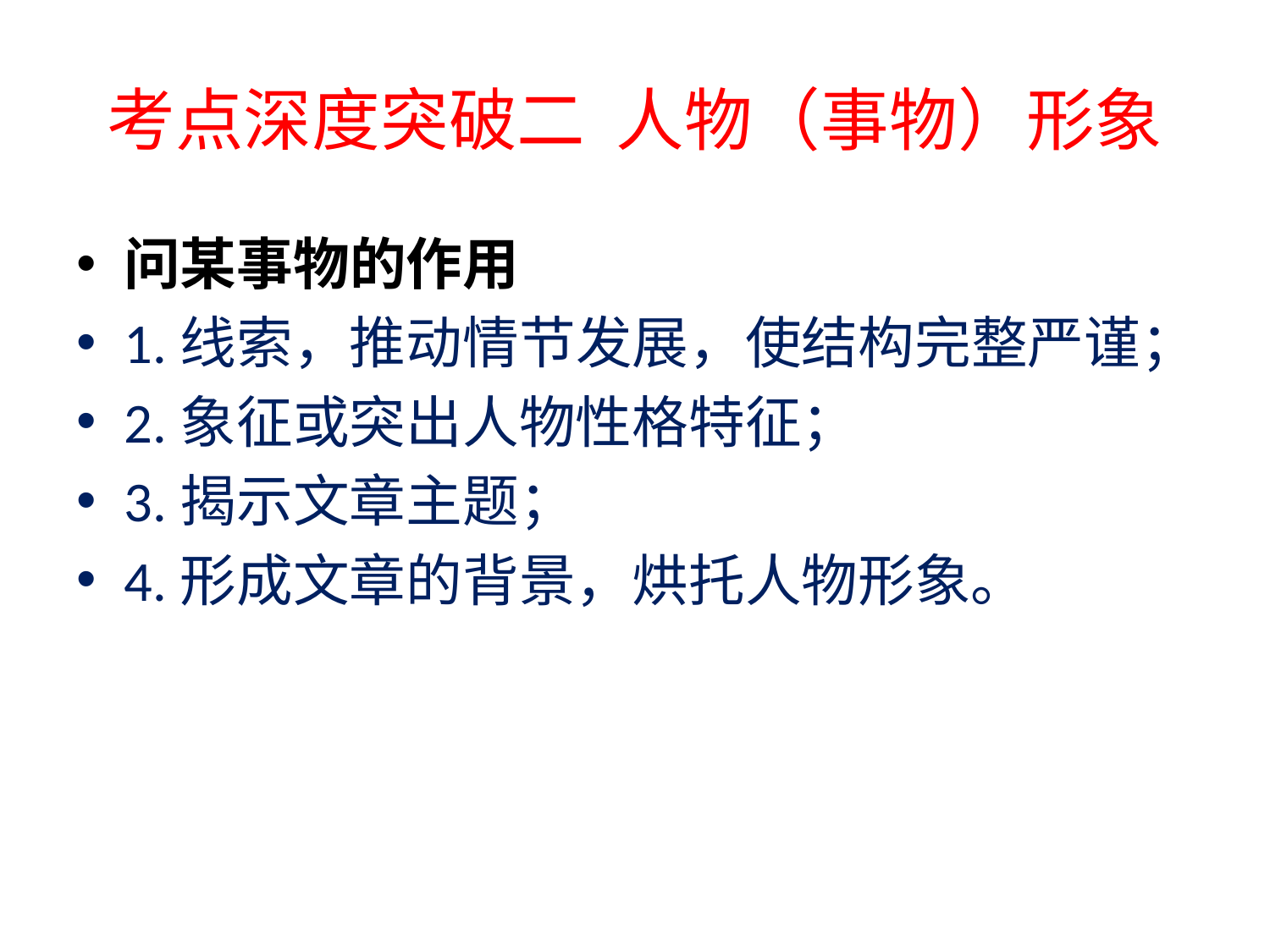

# 考点深度突破二  人物（事物）形象
问某事物的作用
1.线索，推动情节发展，使结构完整严谨；
2.象征或突出人物性格特征；
3.揭示文章主题；
4.形成文章的背景，烘托人物形象。